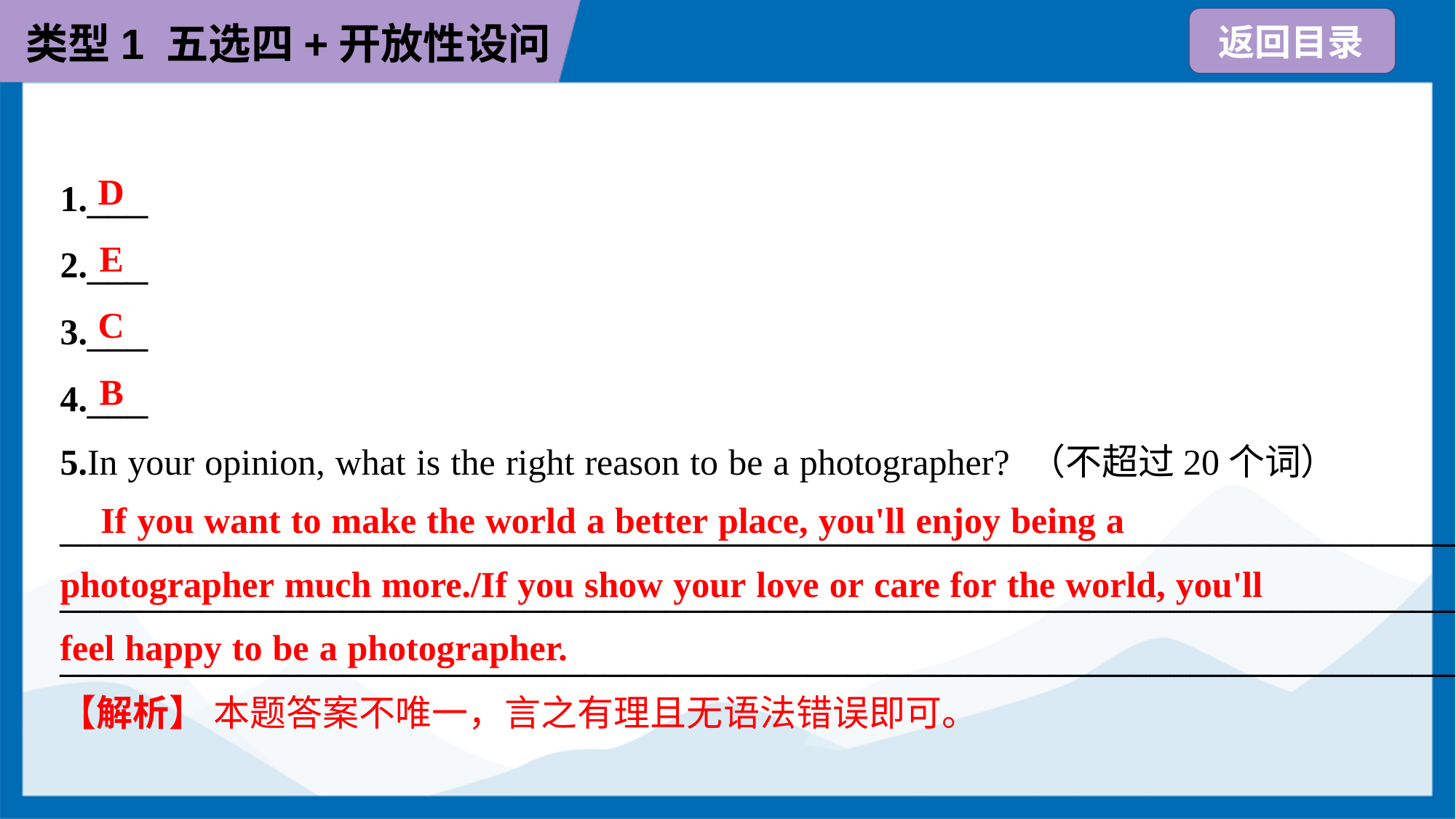

D
1.___
2.___
3.___
4.___
5.In your opinion, what is the right reason to be a photographer? （不超过20个词）
E
C
B
    If you want to make the world a better place, you'll enjoy being a
photographer much more./If you show your love or care for the world, you'll
feel happy to be a photographer.
_________________________________________________________________________
_________________________________________________________________________
_________________________________________________________________________
【解析】 本题答案不唯一，言之有理且无语法错误即可。